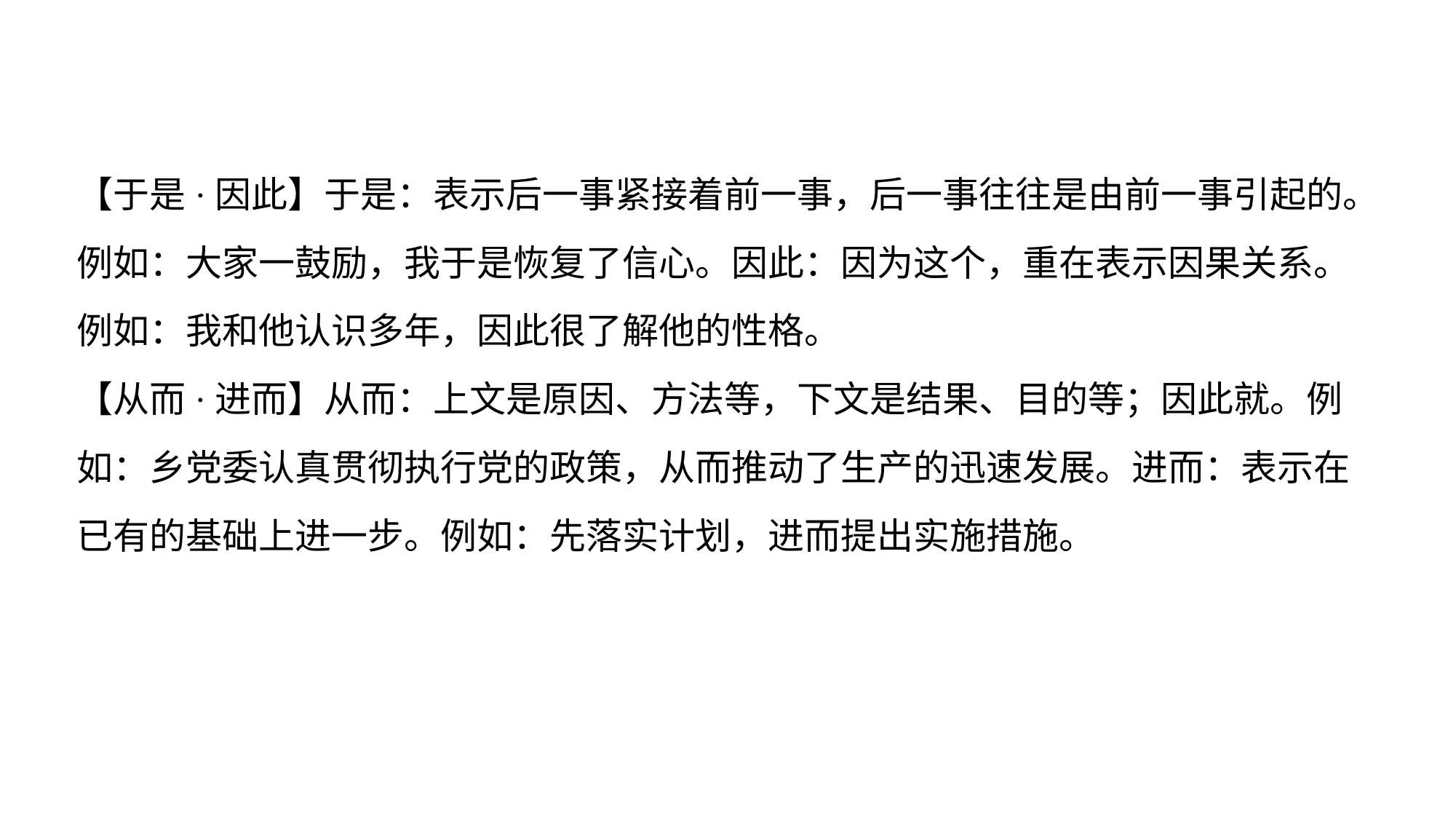

【于是·因此】于是：表示后一事紧接着前一事，后一事往往是由前一事引起的。例如：大家一鼓励，我于是恢复了信心。因此：因为这个，重在表示因果关系。例如：我和他认识多年，因此很了解他的性格。
【从而·进而】从而：上文是原因、方法等，下文是结果、目的等；因此就。例如：乡党委认真贯彻执行党的政策，从而推动了生产的迅速发展。进而：表示在已有的基础上进一步。例如：先落实计划，进而提出实施措施。